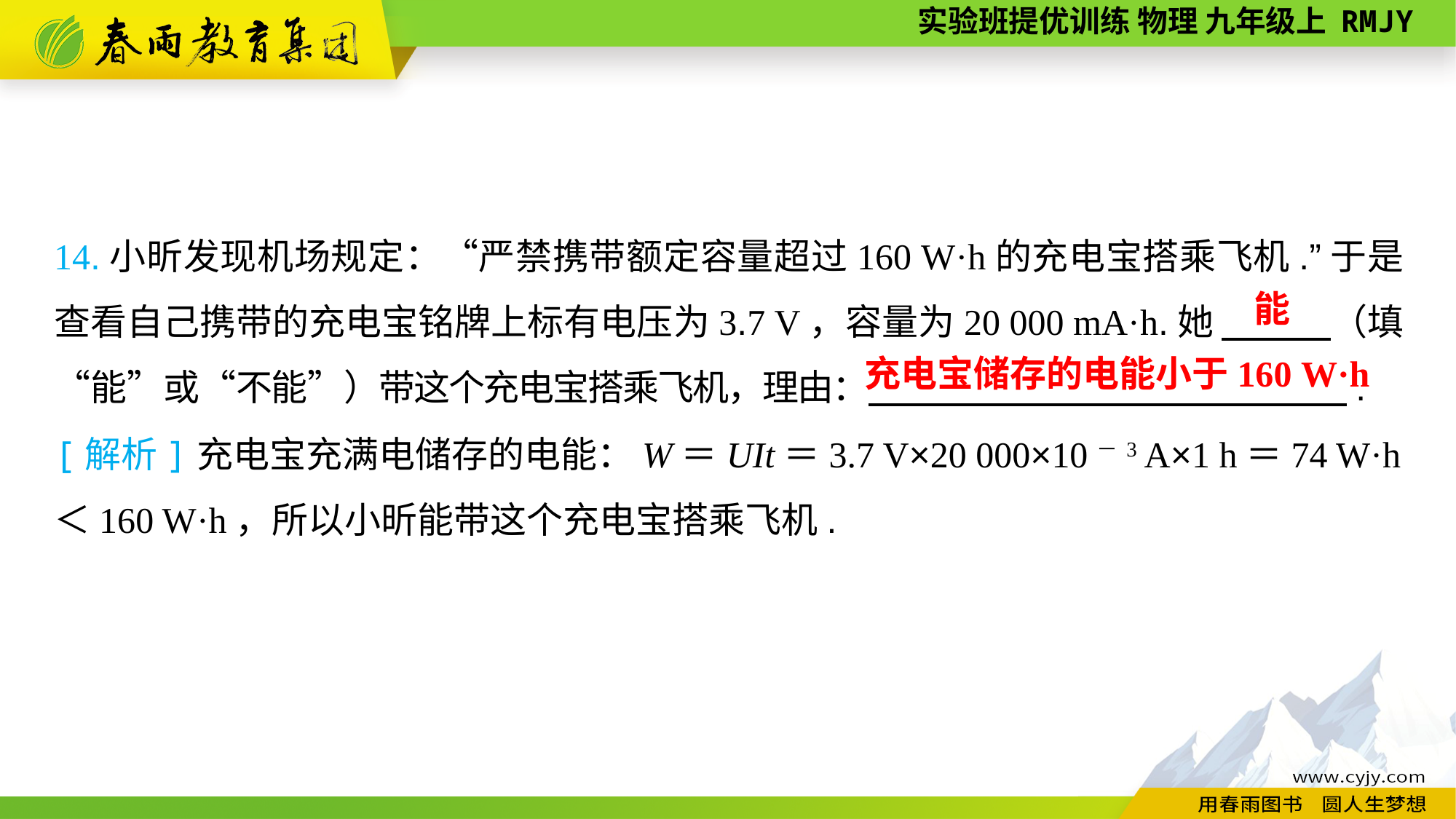

14.小昕发现机场规定：“严禁携带额定容量超过160 W·h的充电宝搭乘飞机.”于是查看自己携带的充电宝铭牌上标有电压为3.7 V，容量为20 000 mA·h.她 　　　（填“能”或“不能”）带这个充电宝搭乘飞机，理由：　　                                                  　　.
能
充电宝储存的电能小于160 W·h
[解析]充电宝充满电储存的电能：W＝UIt＝3.7 V×20 000×10－3 A×1 h＝74 W·h＜160 W·h，所以小昕能带这个充电宝搭乘飞机.